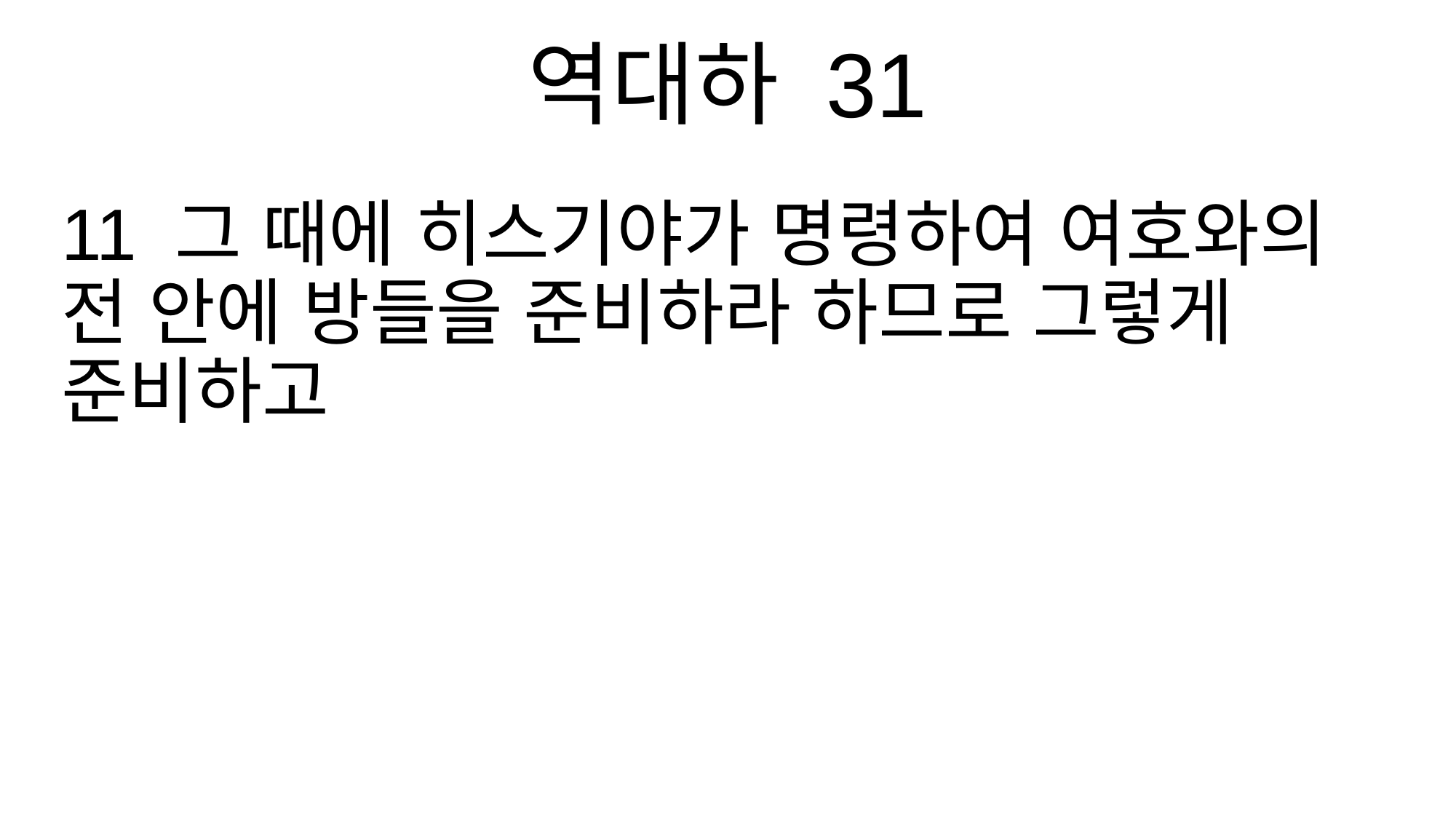

역대하 31
11 그 때에 히스기야가 명령하여 여호와의 전 안에 방들을 준비하라 하므로 그렇게 준비하고